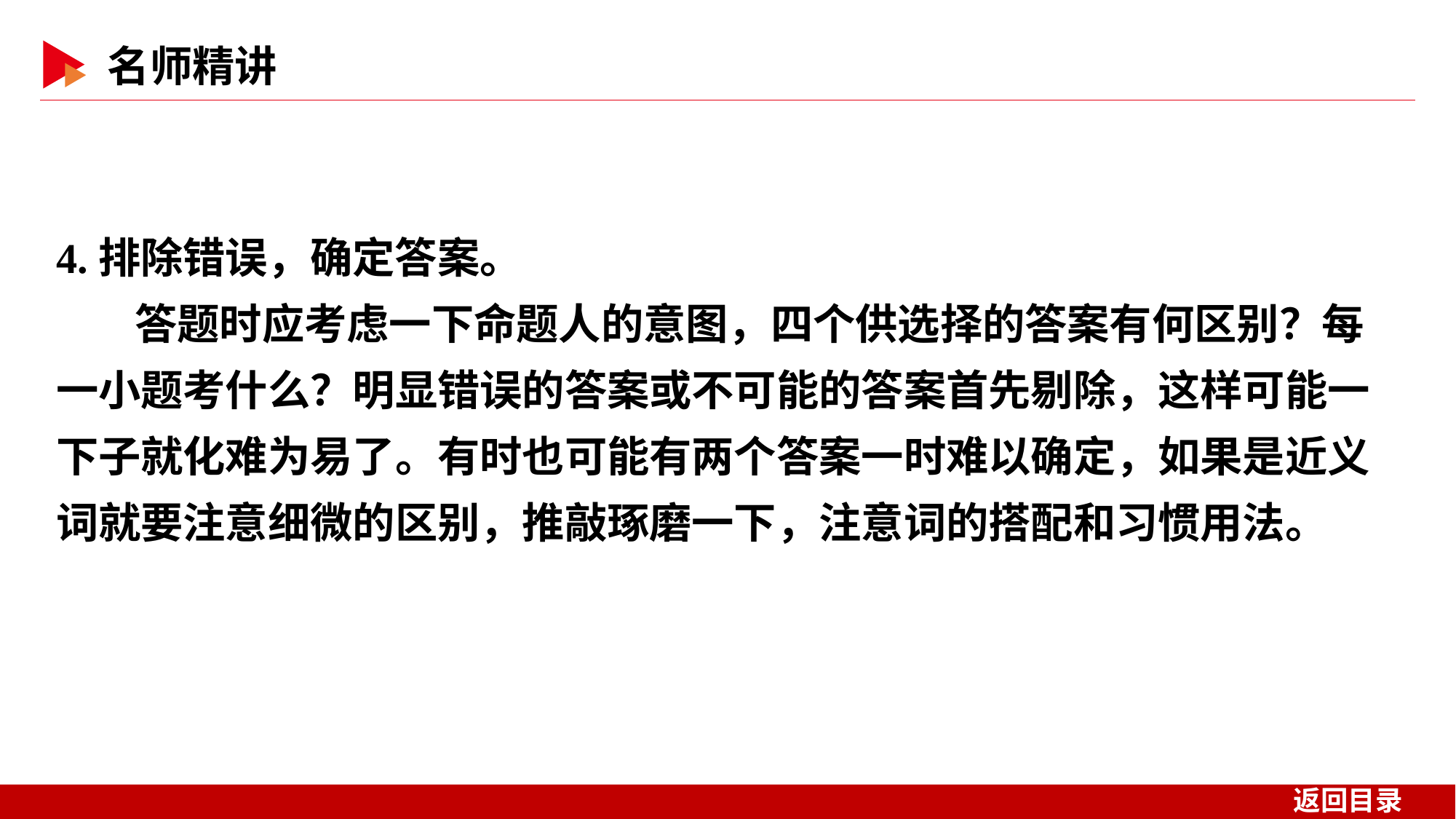

4.排除错误，确定答案。
答题时应考虑一下命题人的意图，四个供选择的答案有何区别？每一小题考什么？明显错误的答案或不可能的答案首先剔除，这样可能一下子就化难为易了。有时也可能有两个答案一时难以确定，如果是近义词就要注意细微的区别，推敲琢磨一下，注意词的搭配和习惯用法。